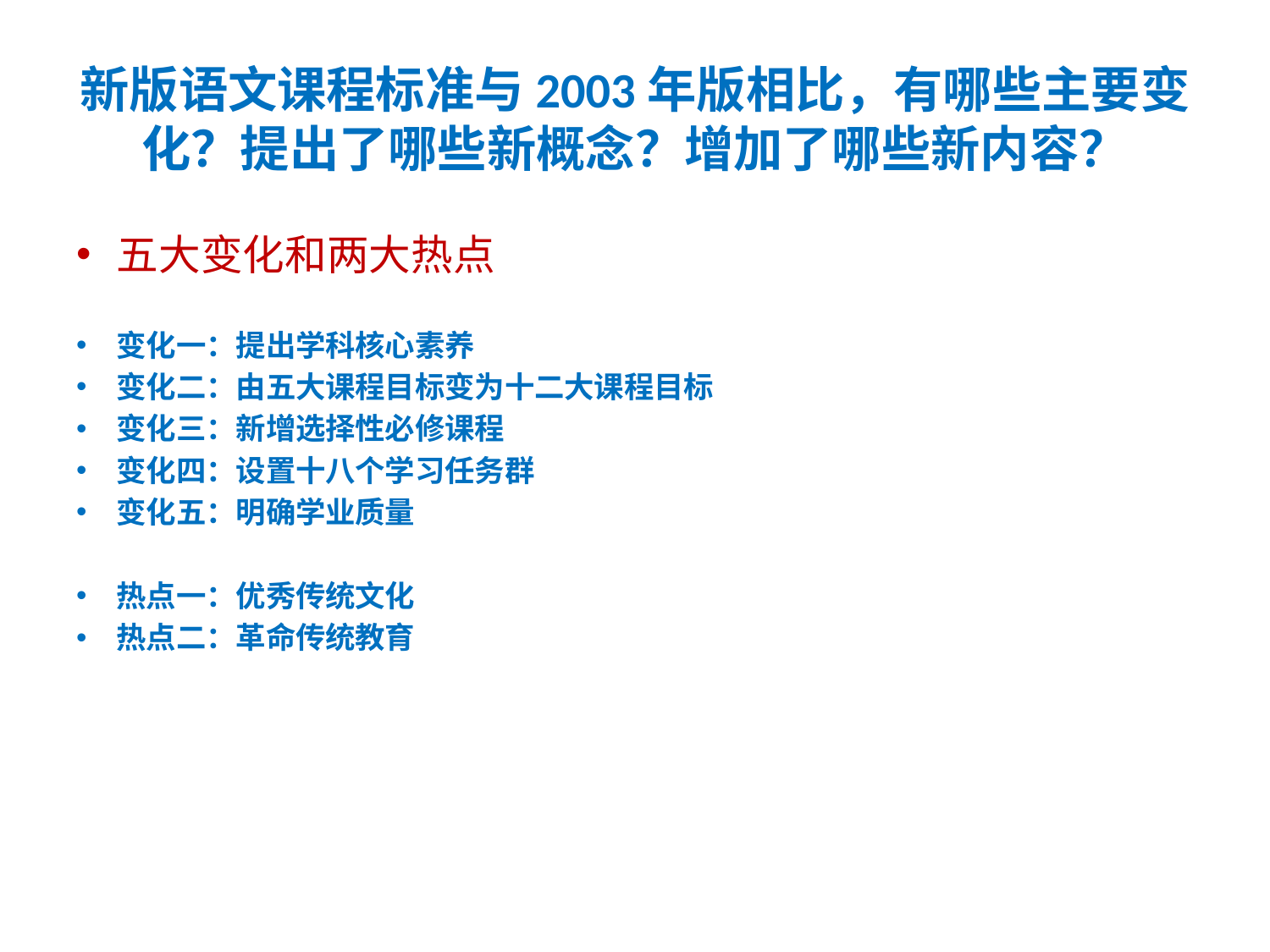

# 新版语文课程标准与2003年版相比，有哪些主要变化？提出了哪些新概念？增加了哪些新内容？
五大变化和两大热点

变化一：提出学科核心素养
变化二：由五大课程目标变为十二大课程目标
变化三：新增选择性必修课程
变化四：设置十八个学习任务群
变化五：明确学业质量

热点一：优秀传统文化
热点二：革命传统教育